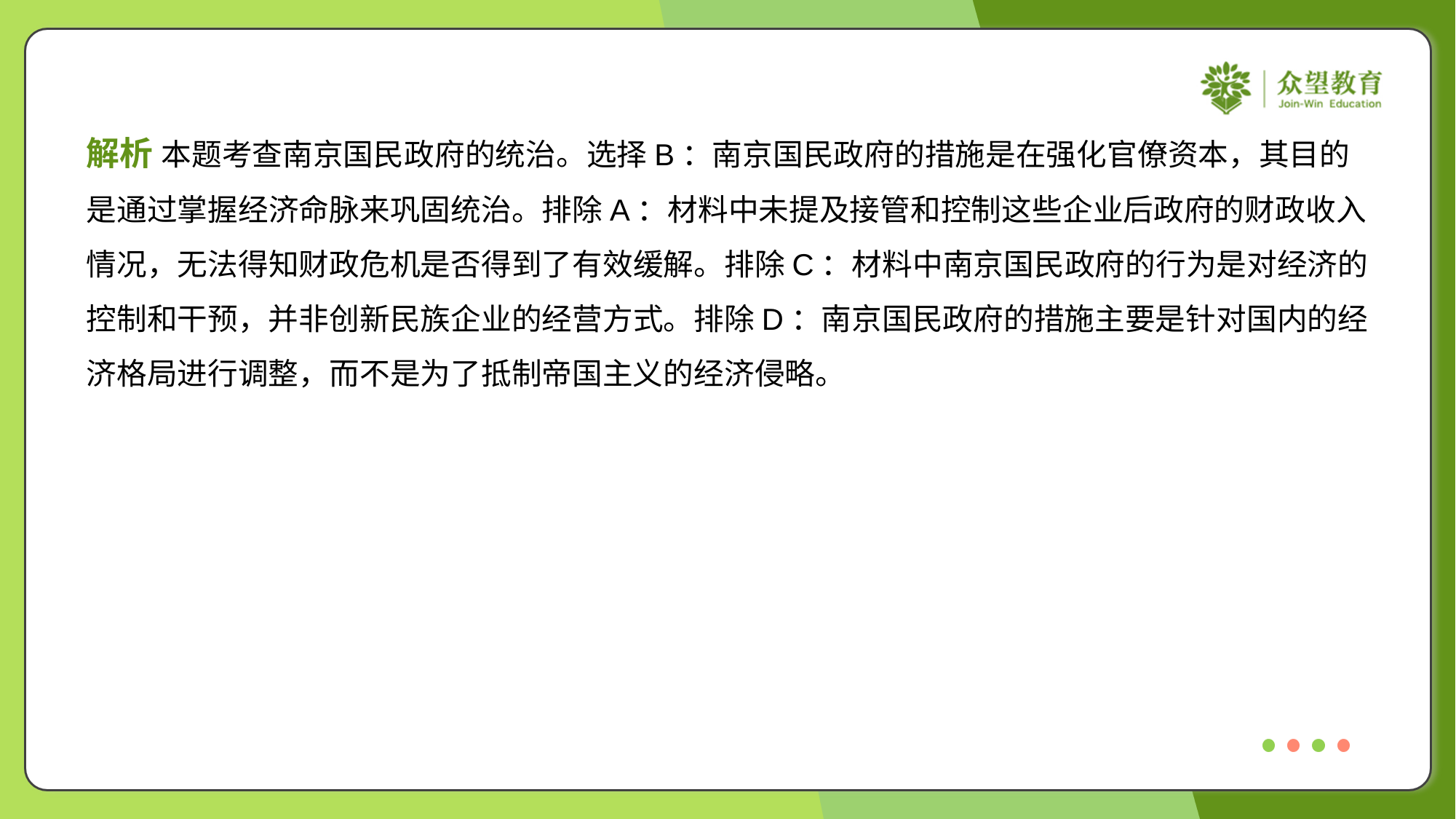

解析 本题考查南京国民政府的统治。选择B：南京国民政府的措施是在强化官僚资本，其目的
是通过掌握经济命脉来巩固统治。排除A：材料中未提及接管和控制这些企业后政府的财政收入
情况，无法得知财政危机是否得到了有效缓解。排除C：材料中南京国民政府的行为是对经济的
控制和干预，并非创新民族企业的经营方式。排除D：南京国民政府的措施主要是针对国内的经
济格局进行调整，而不是为了抵制帝国主义的经济侵略。